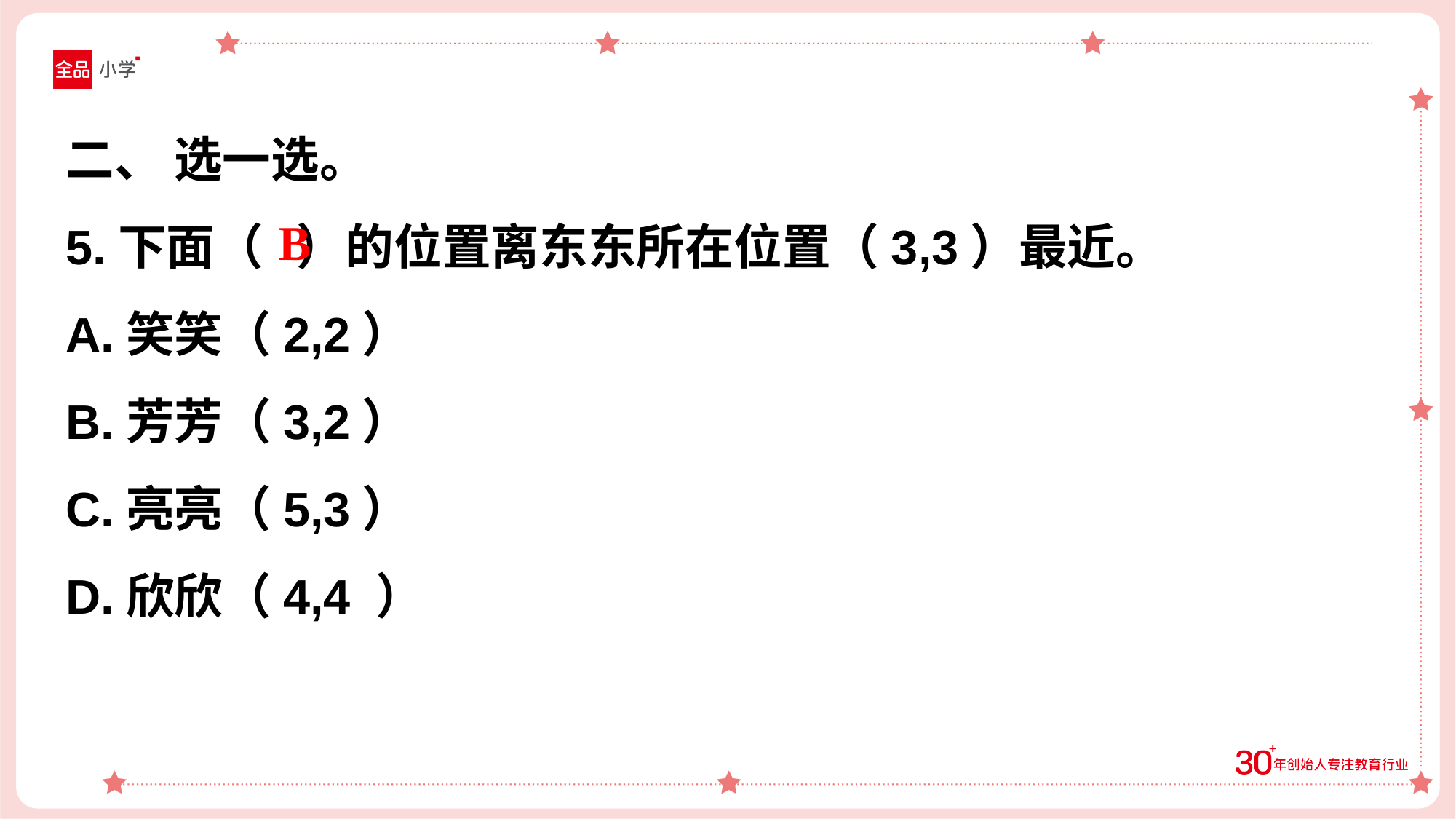

二、 选一选。
5.下面（   ）的位置离东东所在位置（3,3）最近。
A.笑笑（2,2）
B.芳芳（3,2）
C.亮亮（5,3）
D.欣欣（4,4 ）
B